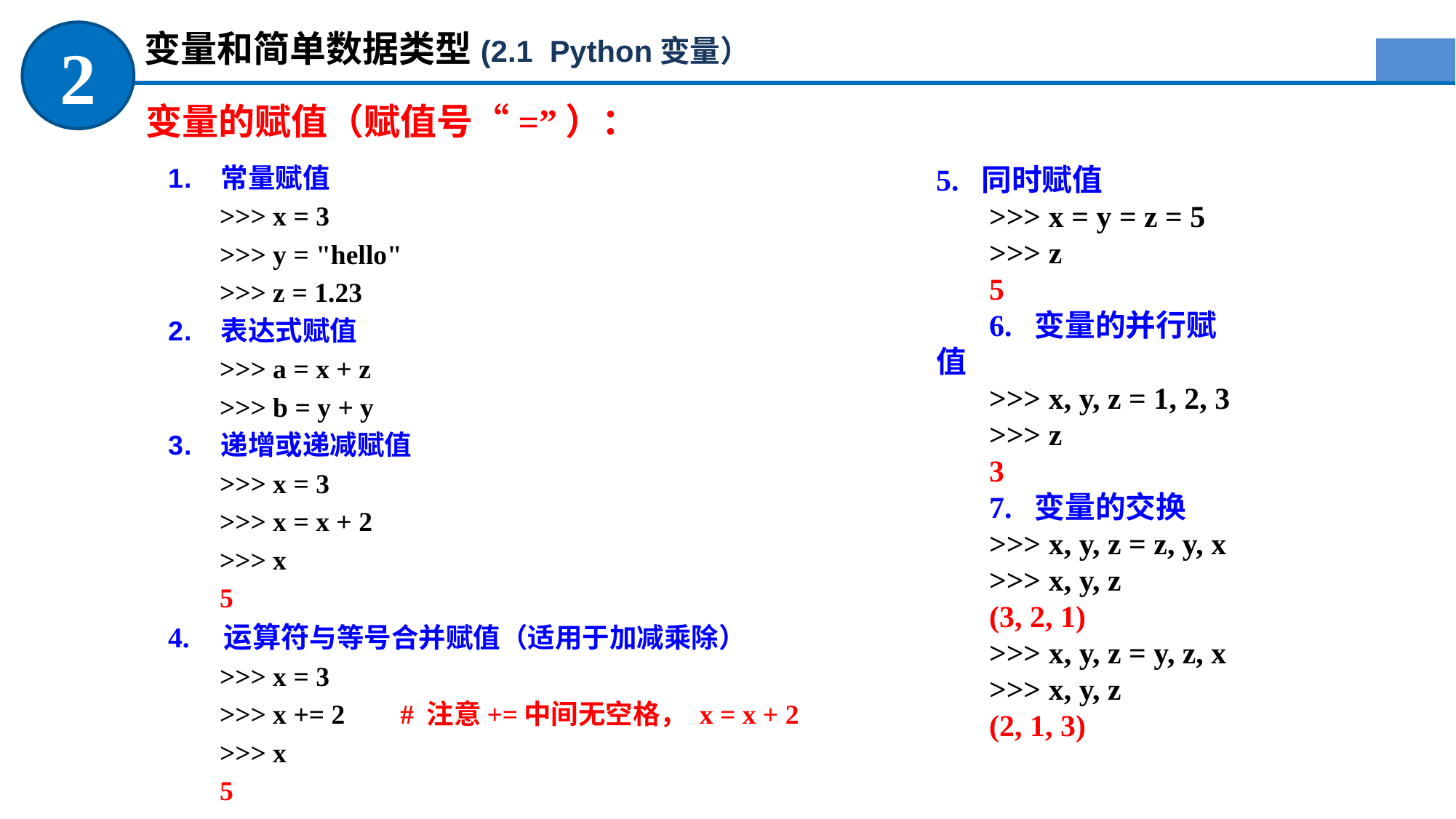

变量和简单数据类型(2.1  Python变量）
2

变量的赋值（赋值号“=”）：
常量赋值
>>> x = 3
>>> y = "hello"
>>> z = 1.23
表达式赋值
>>> a = x + z
>>> b = y + y
递增或递减赋值
>>> x = 3
>>> x = x + 2
>>> x
5
4.    运算符与等号合并赋值（适用于加减乘除）
>>> x = 3
>>> x += 2        # 注意+=中间无空格， x = x + 2
>>> x
5

5.  同时赋值
>>> x = y = z = 5
>>> z
5
6.  变量的并行赋值
>>> x, y, z = 1, 2, 3
>>> z
3
7.  变量的交换
>>> x, y, z = z, y, x
>>> x, y, z
(3, 2, 1)
>>> x, y, z = y, z, x
>>> x, y, z
(2, 1, 3)